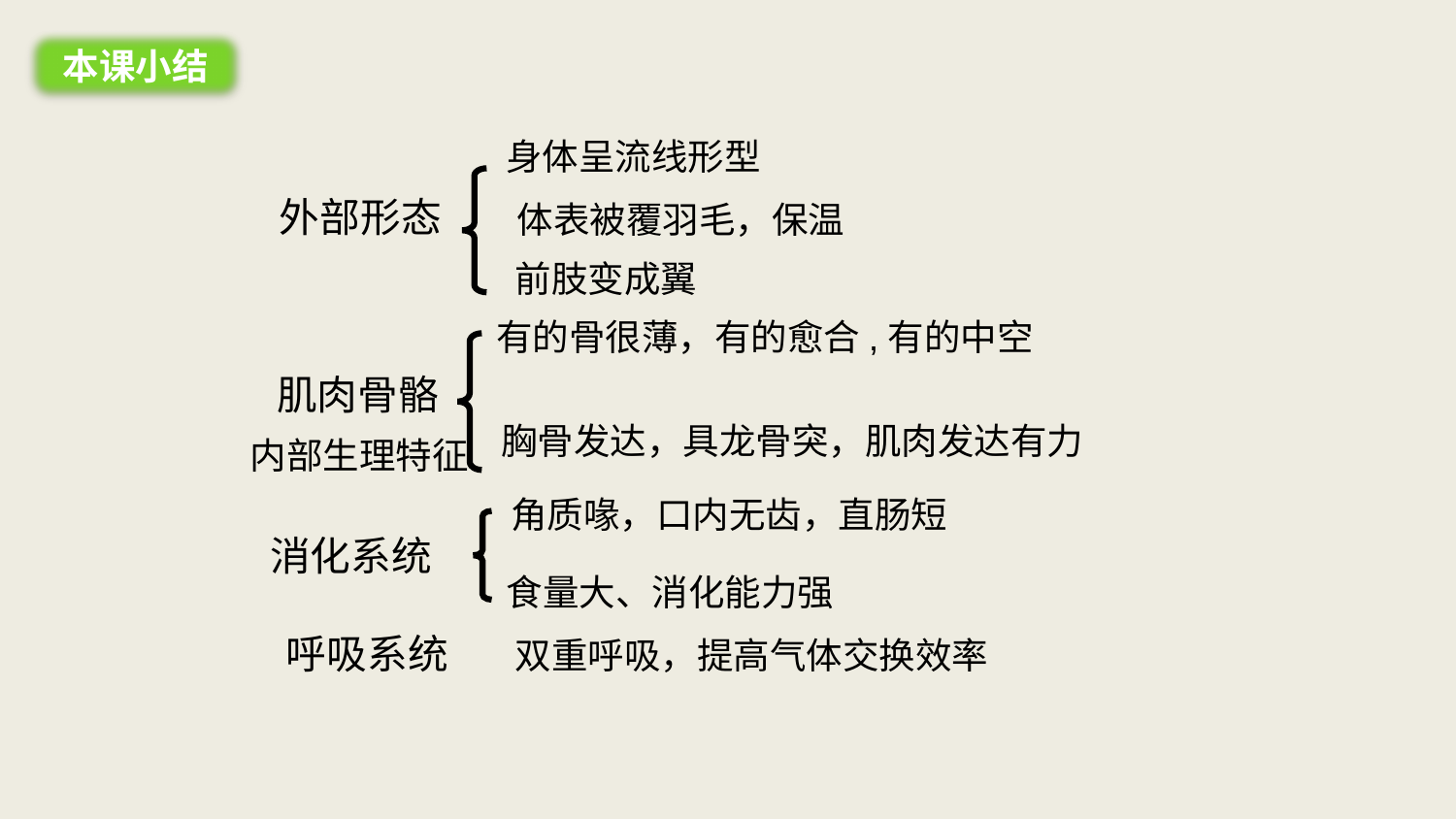

本课小结
身体呈流线形型

外部形态
肌肉骨骼
消化系统
呼吸系统

体表被覆羽毛，保温
前肢变成翼
有的骨很薄，有的愈合,有的中空
胸骨发达，具龙骨突，肌肉发达有力
内部生理特征
角质喙，口内无齿，直肠短
食量大、消化能力强
双重呼吸，提高气体交换效率